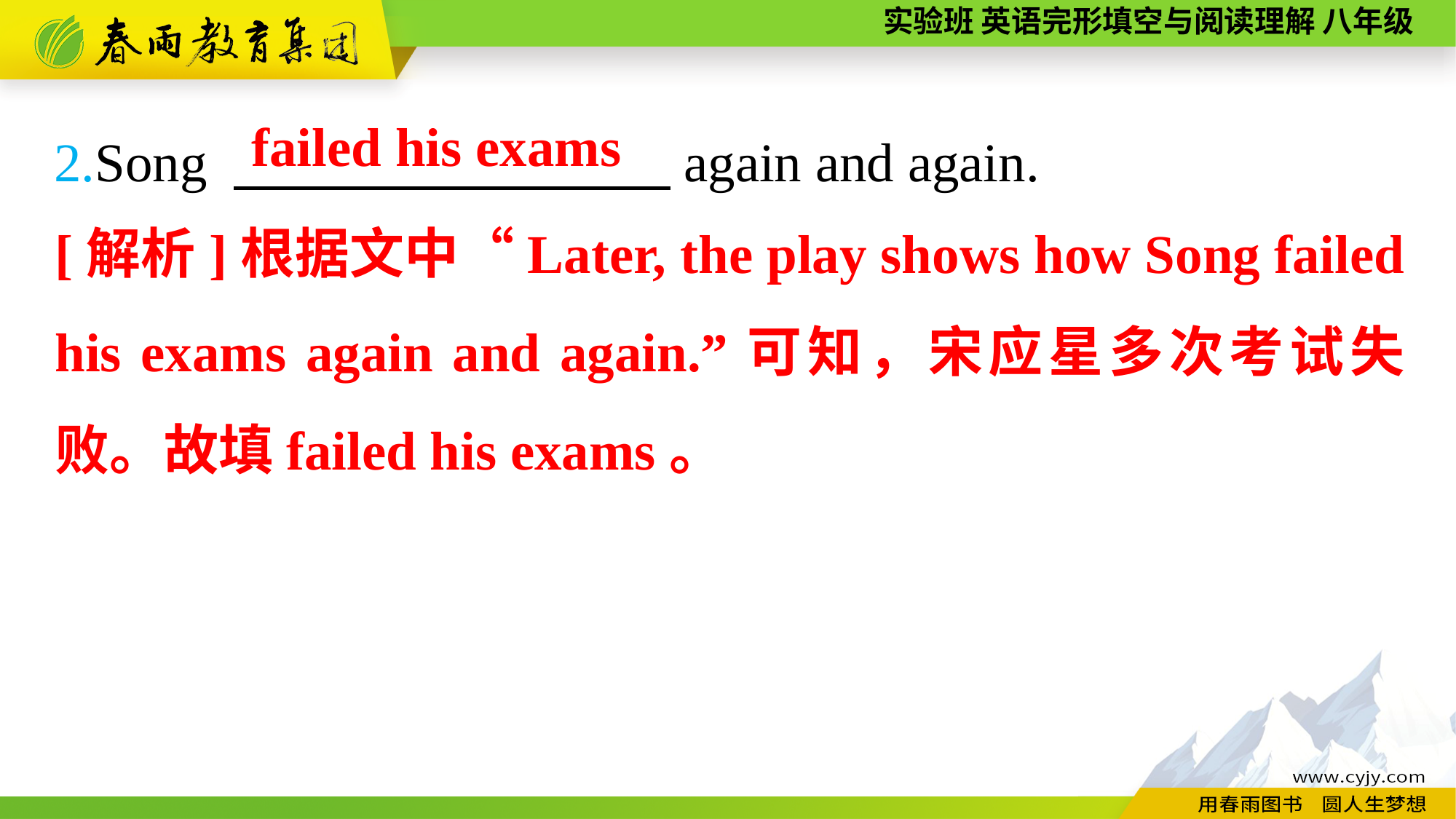

2.Song 　　　　　　　　again and again.
failed his exams
[解析]根据文中“Later, the play shows how Song failed his exams again and again.”可知，宋应星多次考试失败。故填failed his exams。